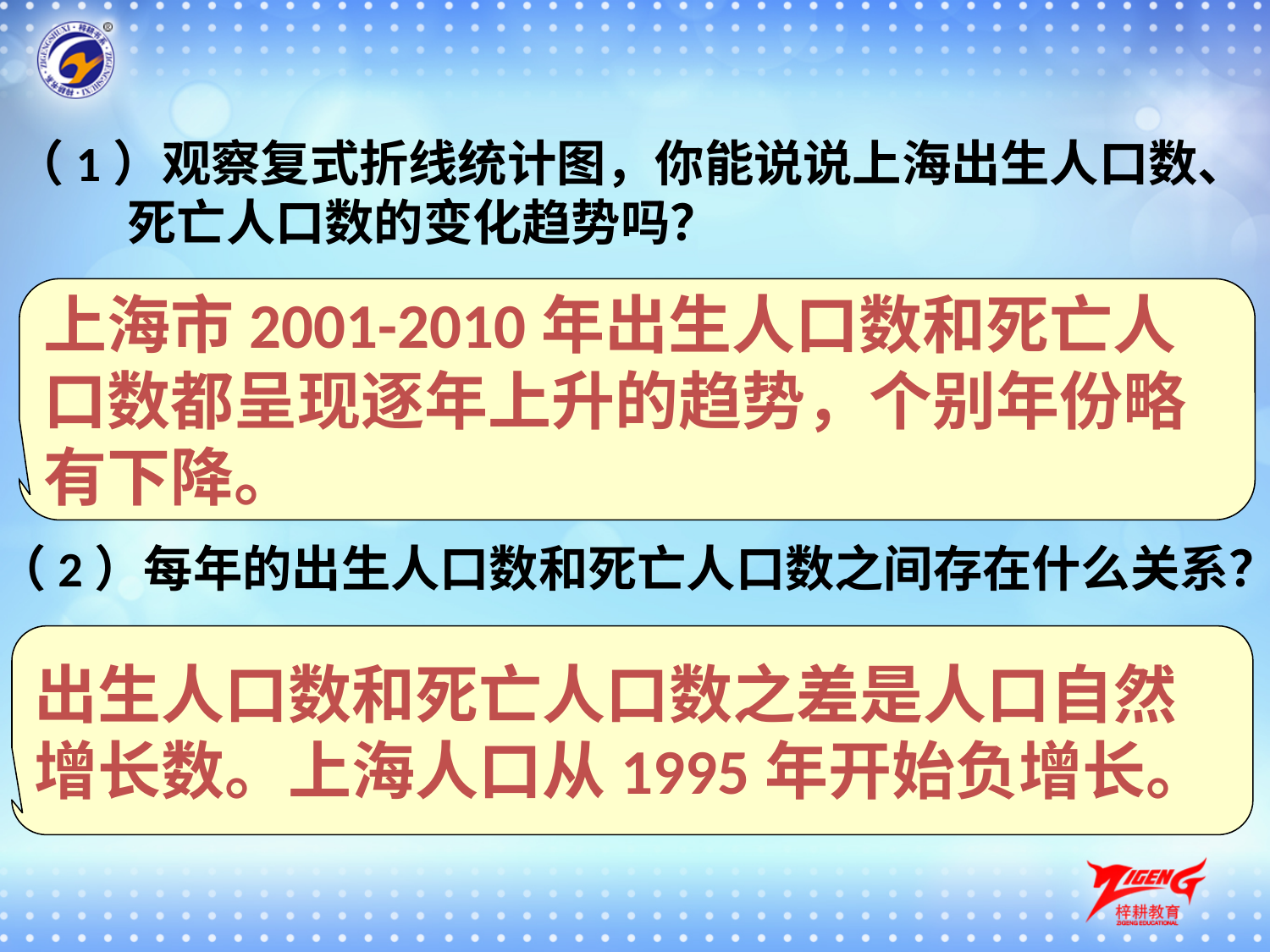

（1）观察复式折线统计图，你能说说上海出生人口数、
         死亡人口数的变化趋势吗？
上海市2001-2010年出生人口数和死亡人口数都呈现逐年上升的趋势，个别年份略有下降。
（2）每年的出生人口数和死亡人口数之间存在什么关系？
出生人口数和死亡人口数之差是人口自然增长数。上海人口从1995年开始负增长。